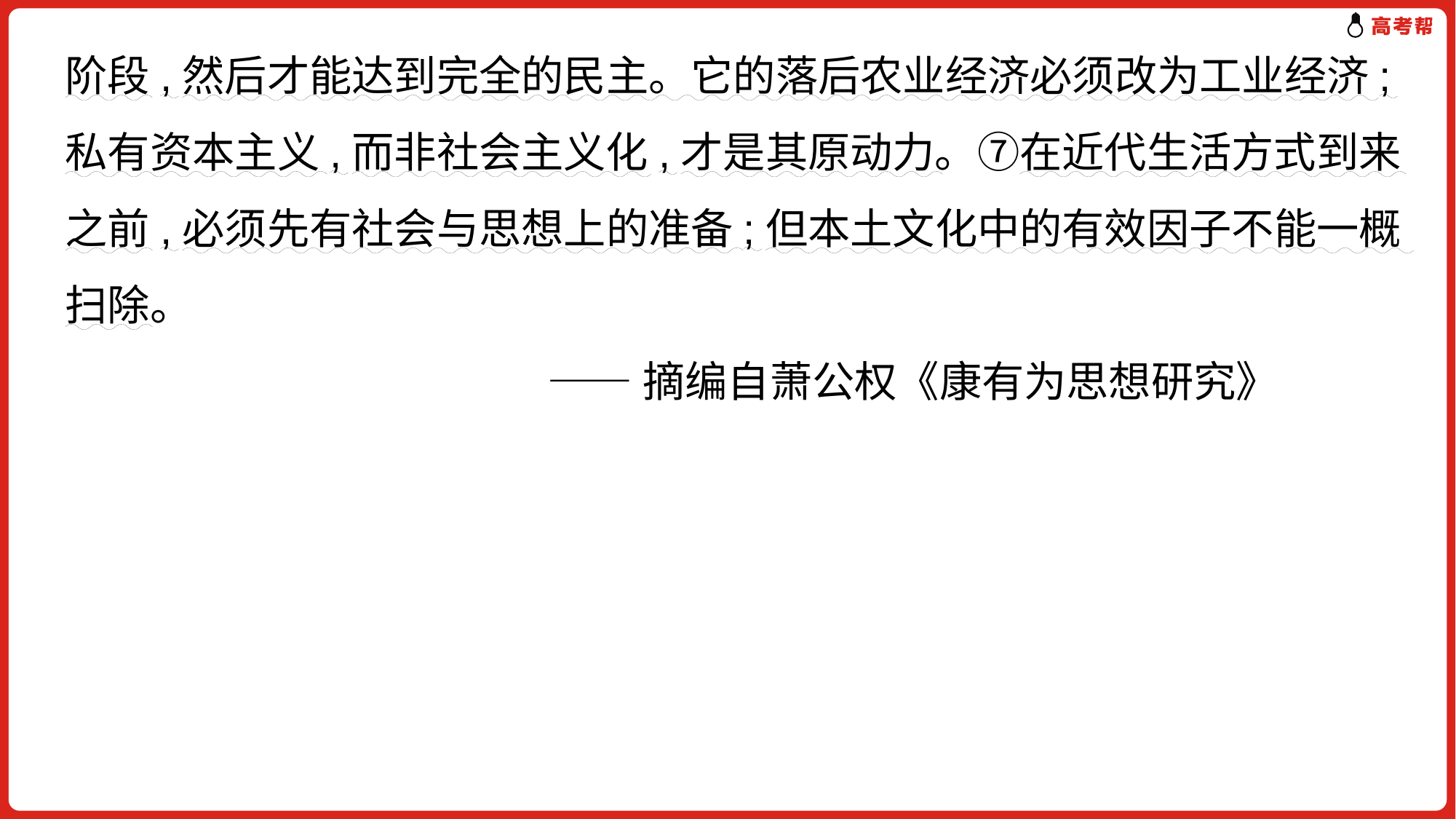

阶段,然后才能达到完全的民主。它的落后农业经济必须改为工业经济;私有资本主义,而非社会主义化,才是其原动力。⑦在近代生活方式到来之前,必须先有社会与思想上的准备;但本土文化中的有效因子不能一概扫除。
                                                   ——摘编自萧公权《康有为思想研究》